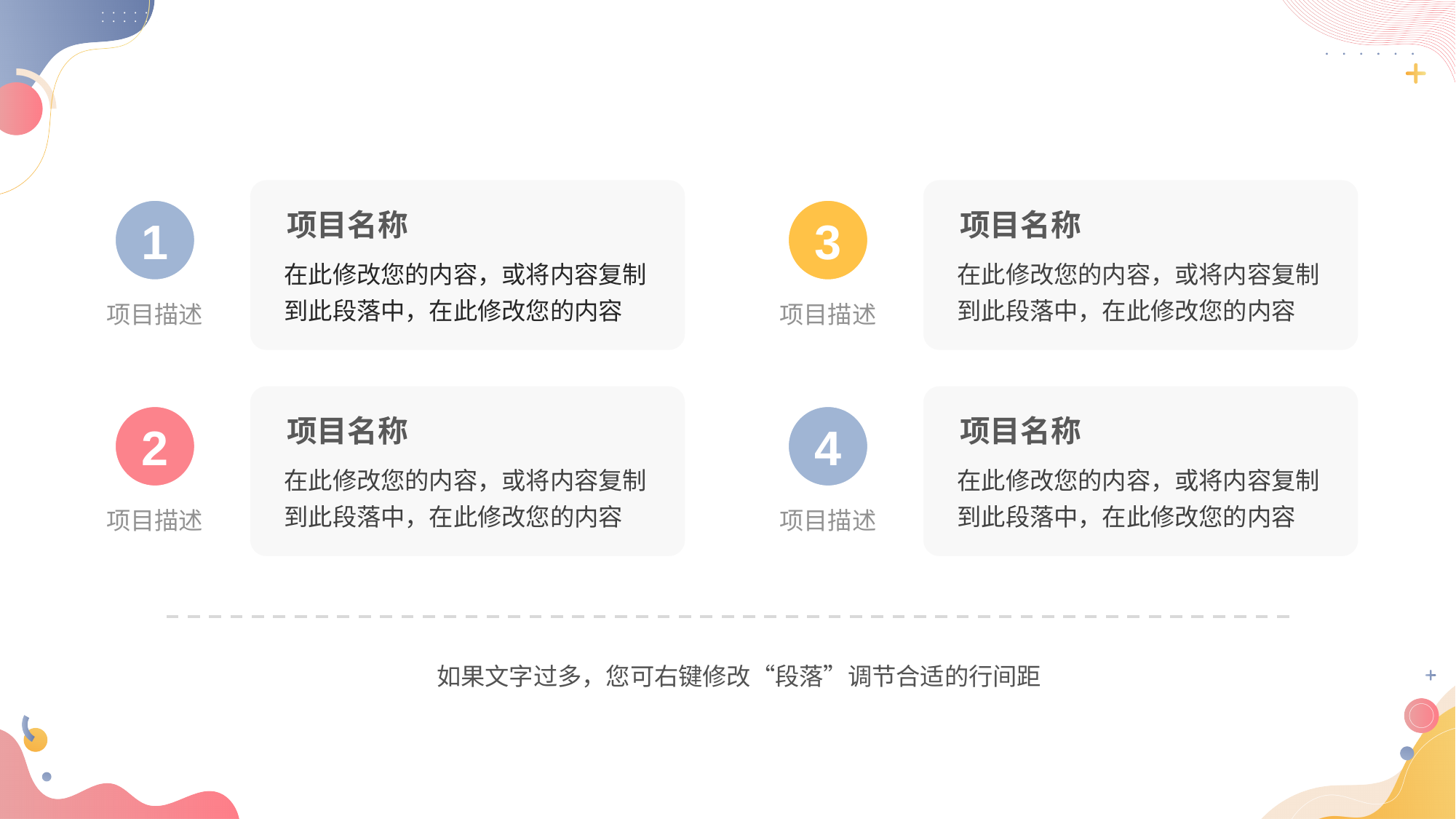

1
3
项目名称
项目名称
在此修改您的内容，或将内容复制到此段落中，在此修改您的内容
在此修改您的内容，或将内容复制到此段落中，在此修改您的内容
项目描述
项目描述

2
4
项目名称
项目名称
在此修改您的内容，或将内容复制到此段落中，在此修改您的内容
在此修改您的内容，或将内容复制到此段落中，在此修改您的内容
项目描述
项目描述
如果文字过多，您可右键修改“段落”调节合适的行间距